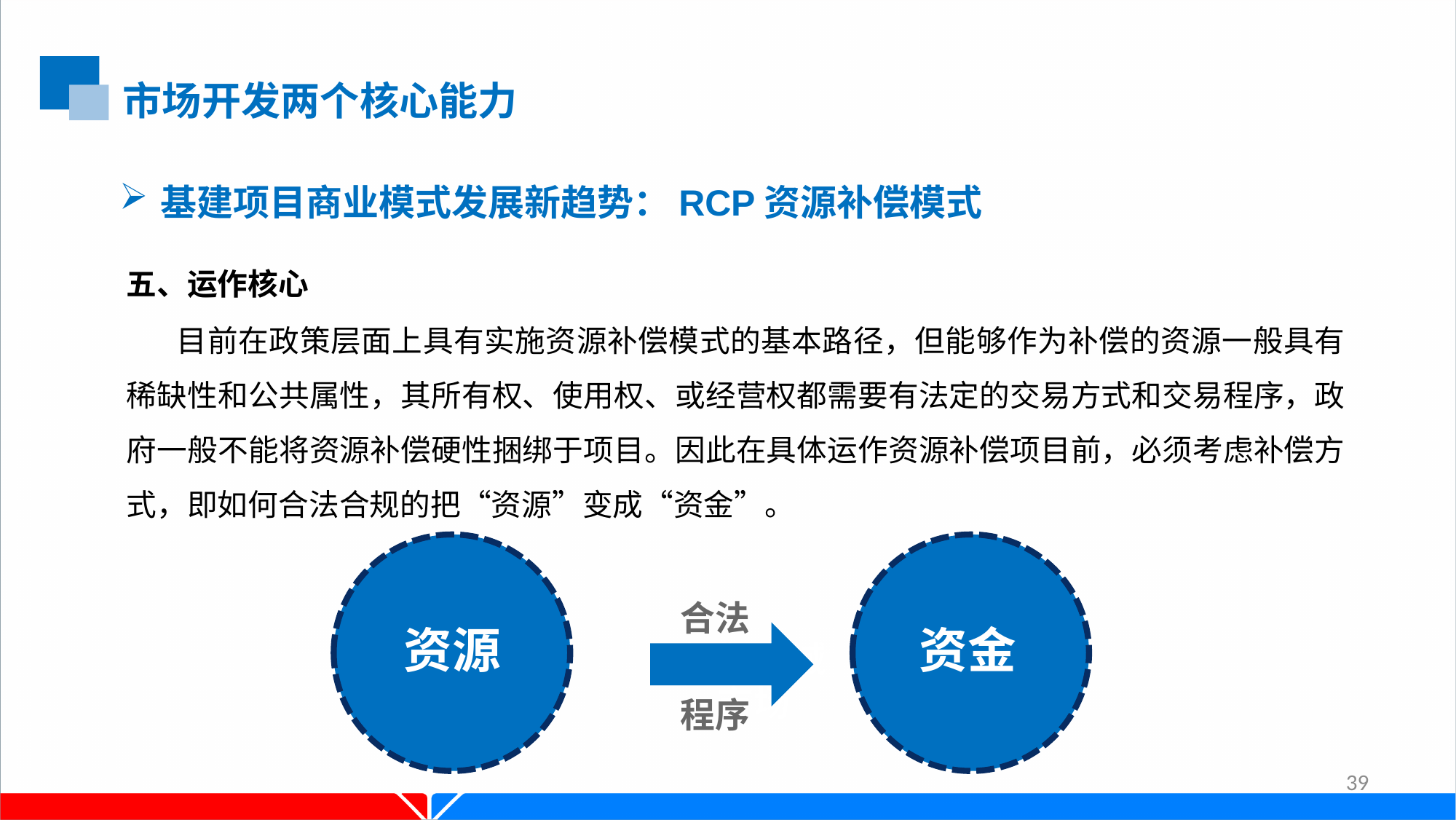

市场开发两个核心能力

基建项目商业模式发展新趋势：RCP资源补偿模式
五、运作核心

      目前在政策层面上具有实施资源补偿模式的基本路径，但能够作为补偿的资源一般具有稀缺性和公共属性，其所有权、使用权、或经营权都需要有法定的交易方式和交易程序，政府一般不能将资源补偿硬性捆绑于项目。因此在具体运作资源补偿项目前，必须考虑补偿方式，即如何合法合规的把“资源”变成“资金”。

合法
资源
资金

规划区域
市场
程序
39